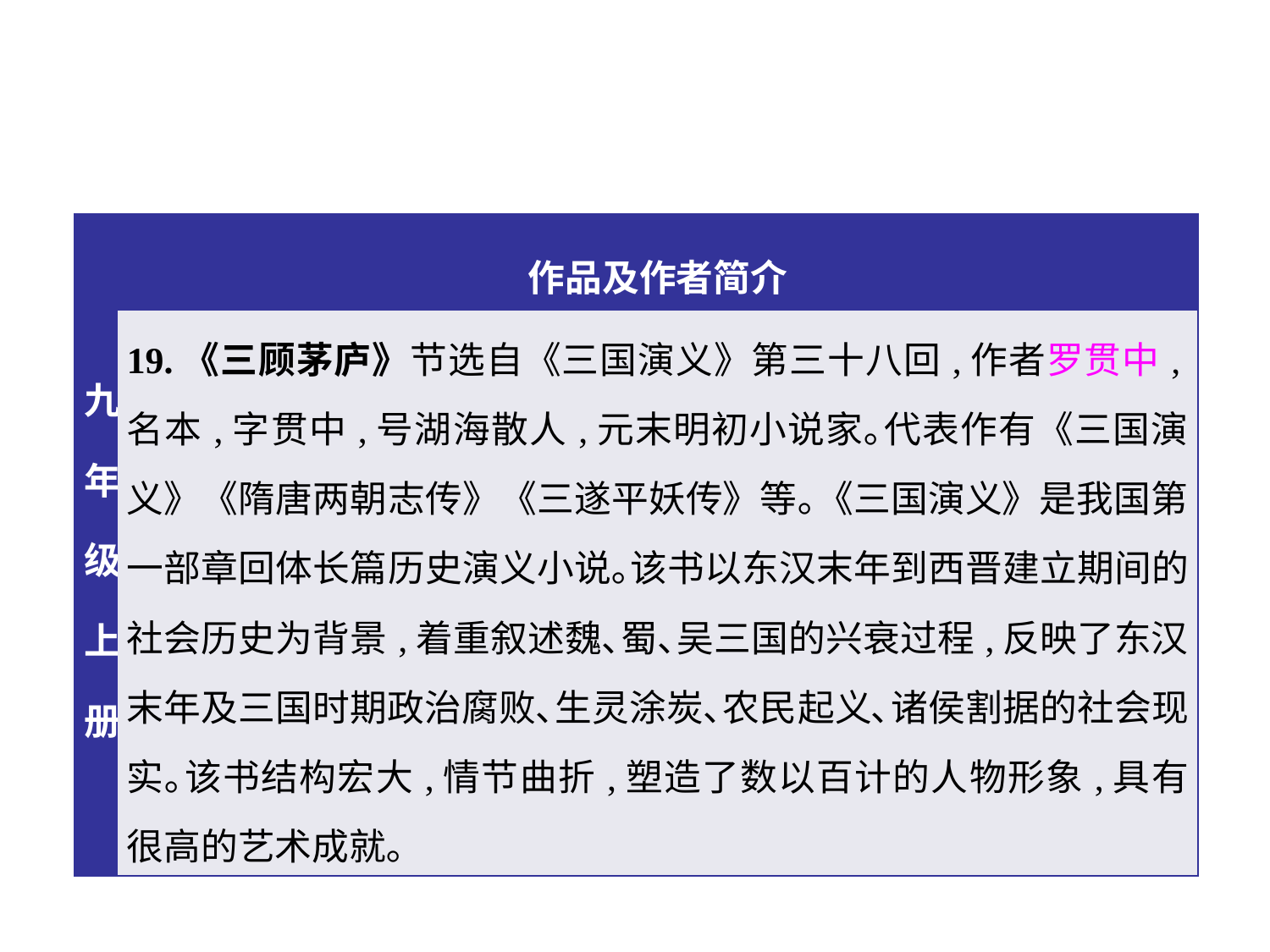

| 九年级上册 | 作品及作者简介 |
| --- | --- |
|  | 19.《三顾茅庐》节选自《三国演义》第三十八回,作者罗贯中,名本,字贯中,号湖海散人,元末明初小说家｡代表作有《三国演义》《隋唐两朝志传》《三遂平妖传》等｡《三国演义》是我国第一部章回体长篇历史演义小说｡该书以东汉末年到西晋建立期间的社会历史为背景,着重叙述魏､蜀､吴三国的兴衰过程,反映了东汉末年及三国时期政治腐败､生灵涂炭､农民起义､诸侯割据的社会现实｡该书结构宏大,情节曲折,塑造了数以百计的人物形象,具有很高的艺术成就｡ |